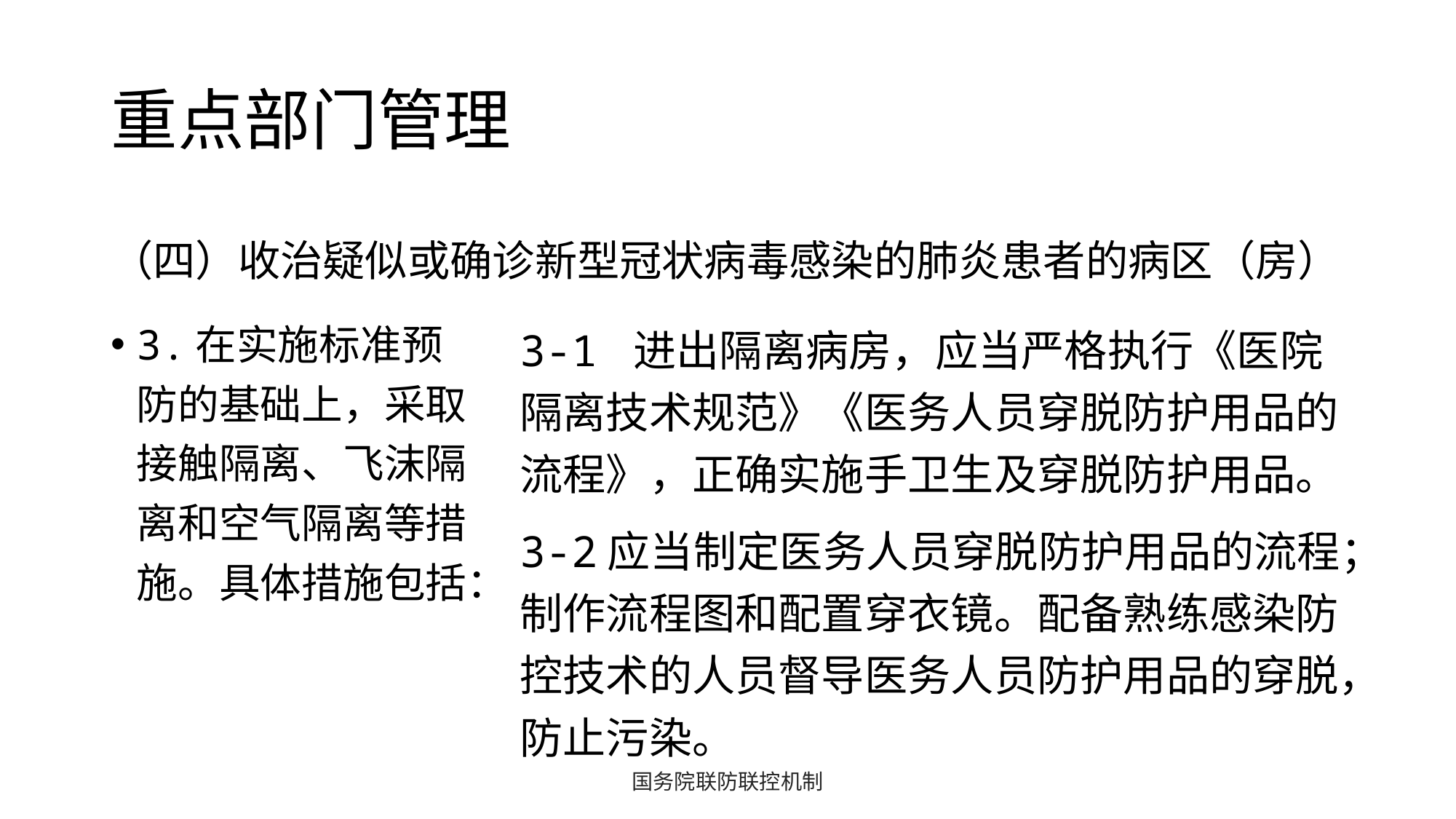

# 重点部门管理
（四）收治疑似或确诊新型冠状病毒感染的肺炎患者的病区（房）
3.在实施标准预防的基础上，采取接触隔离、飞沫隔离和空气隔离等措施。具体措施包括：

3-1 进出隔离病房，应当严格执行《医院隔离技术规范》《医务人员穿脱防护用品的流程》，正确实施手卫生及穿脱防护用品。
3-2应当制定医务人员穿脱防护用品的流程；制作流程图和配置穿衣镜。配备熟练感染防控技术的人员督导医务人员防护用品的穿脱，防止污染。

国务院联防联控机制
21